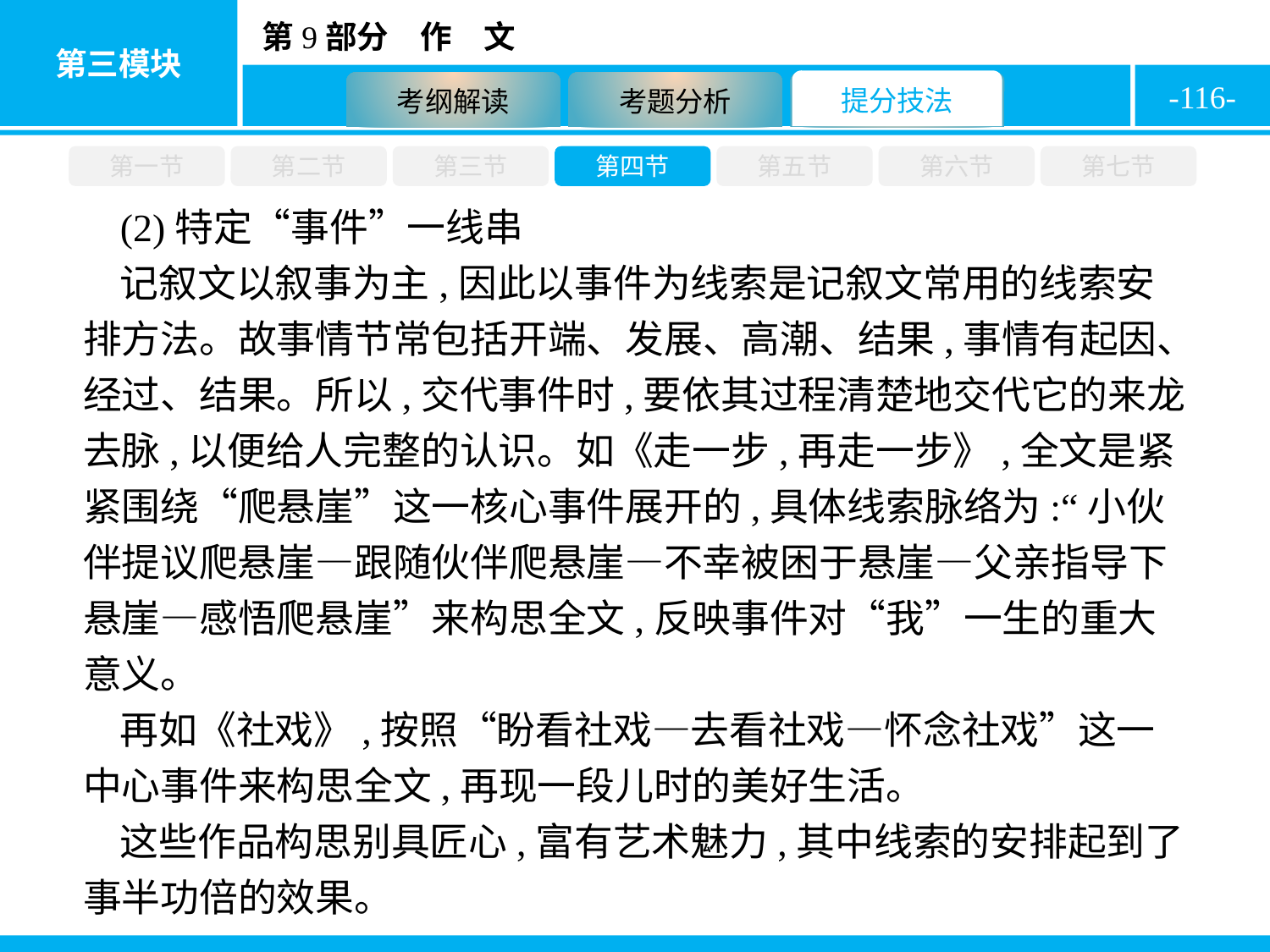

-116-
第一节
第二节
第三节
第四节
第五节
第六节
第七节
(2)特定“事件”一线串
记叙文以叙事为主,因此以事件为线索是记叙文常用的线索安排方法。故事情节常包括开端、发展、高潮、结果,事情有起因、经过、结果。所以,交代事件时,要依其过程清楚地交代它的来龙去脉,以便给人完整的认识。如《走一步,再走一步》,全文是紧紧围绕“爬悬崖”这一核心事件展开的,具体线索脉络为:“小伙伴提议爬悬崖—跟随伙伴爬悬崖—不幸被困于悬崖—父亲指导下悬崖—感悟爬悬崖”来构思全文,反映事件对“我”一生的重大意义。
再如《社戏》,按照“盼看社戏—去看社戏—怀念社戏”这一中心事件来构思全文,再现一段儿时的美好生活。
这些作品构思别具匠心,富有艺术魅力,其中线索的安排起到了事半功倍的效果。